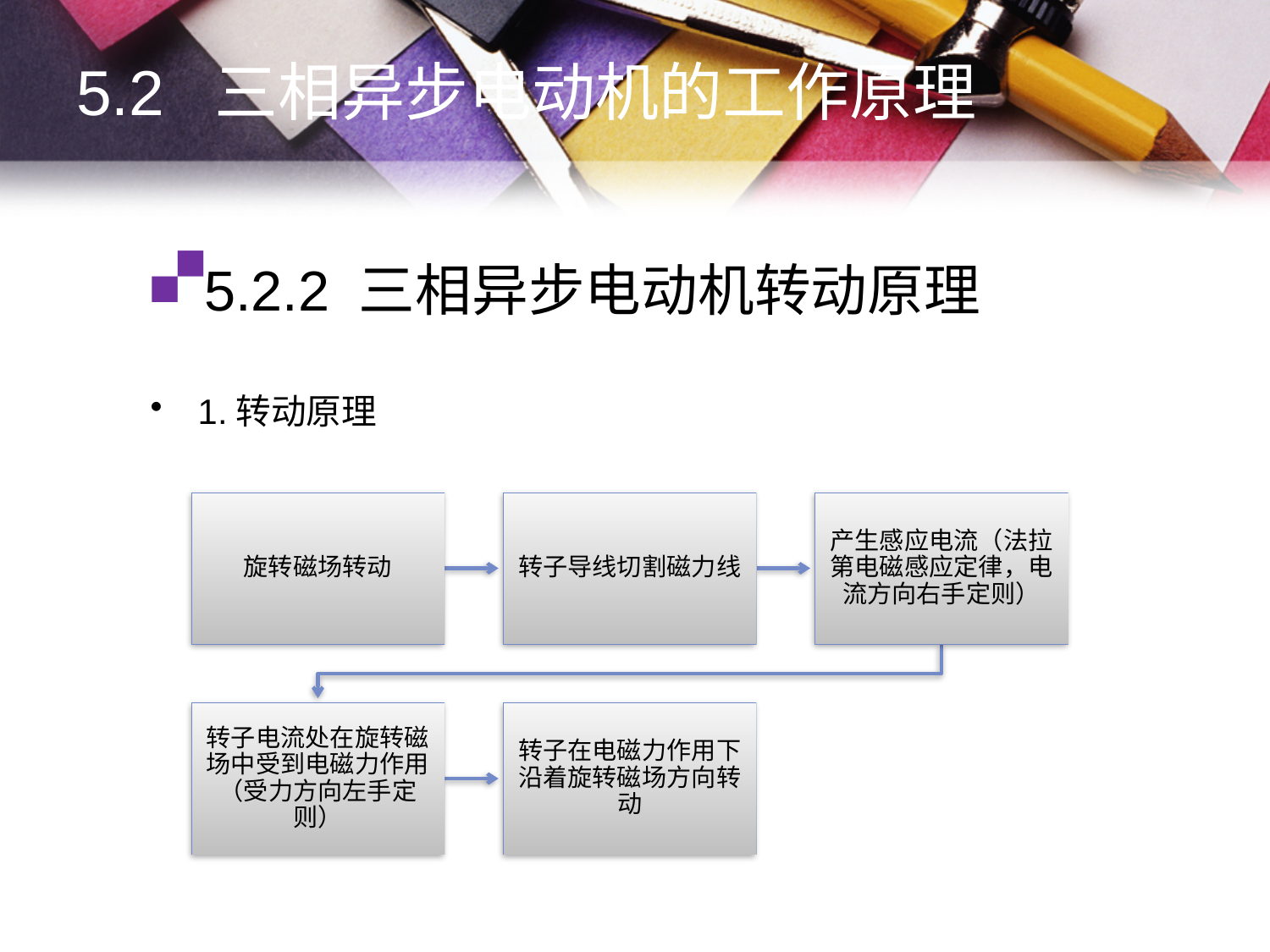

5.2  三相异步电动机的工作原理
# 5.2.2 三相异步电动机转动原理
1.转动原理

旋转磁场转动

转子导线切割磁力线

产生感应电流（法拉第电磁感应定律，电流方向右手定则）

转子电流处在旋转磁场中受到电磁力作用（受力方向左手定则）
转子在电磁力作用下沿着旋转磁场方向转动